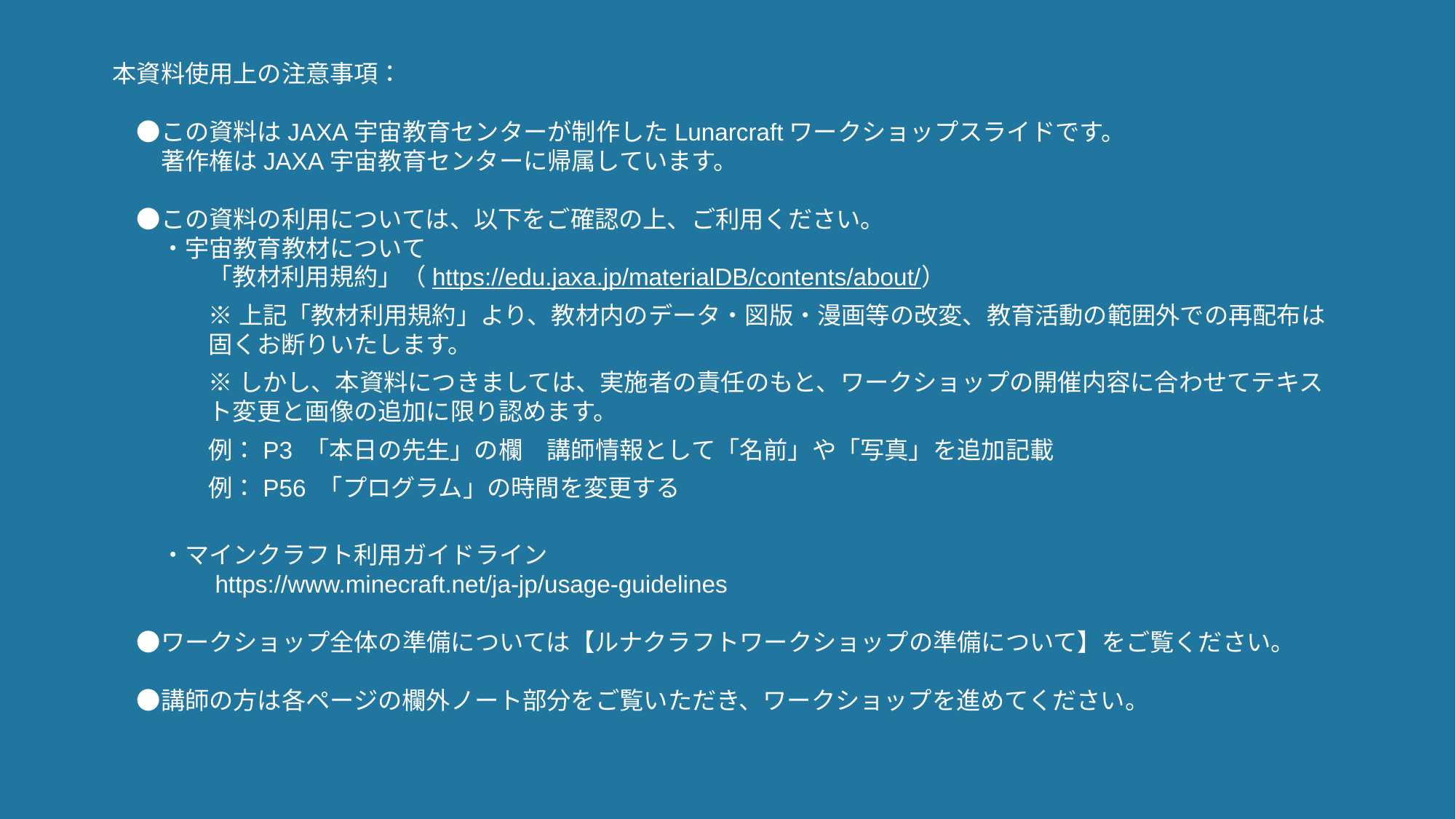

本資料使用上の注意事項：

　●この資料はJAXA宇宙教育センターが制作したLunarcraftワークショップスライドです。
　　著作権はJAXA宇宙教育センターに帰属しています。

　●この資料の利用については、以下をご確認の上、ご利用ください。
　　・宇宙教育教材について
「教材利用規約」（https://edu.jaxa.jp/materialDB/contents/about/）
※上記「教材利用規約」より、教材内のデータ・図版・漫画等の改変、教育活動の範囲外での再配布は固くお断りいたします。
※しかし、本資料につきましては、実施者の責任のもと、ワークショップの開催内容に合わせてテキスト変更と画像の追加に限り認めます。
例：P3 「本日の先生」の欄　講師情報として「名前」や「写真」を追加記載
例：P56 「プログラム」の時間を変更する

　　・マインクラフト利用ガイドライン
　　　　https://www.minecraft.net/ja-jp/usage-guidelines

　●ワークショップ全体の準備については【ルナクラフトワークショップの準備について】をご覧ください。

　●講師の方は各ページの欄外ノート部分をご覧いただき、ワークショップを進めてください。